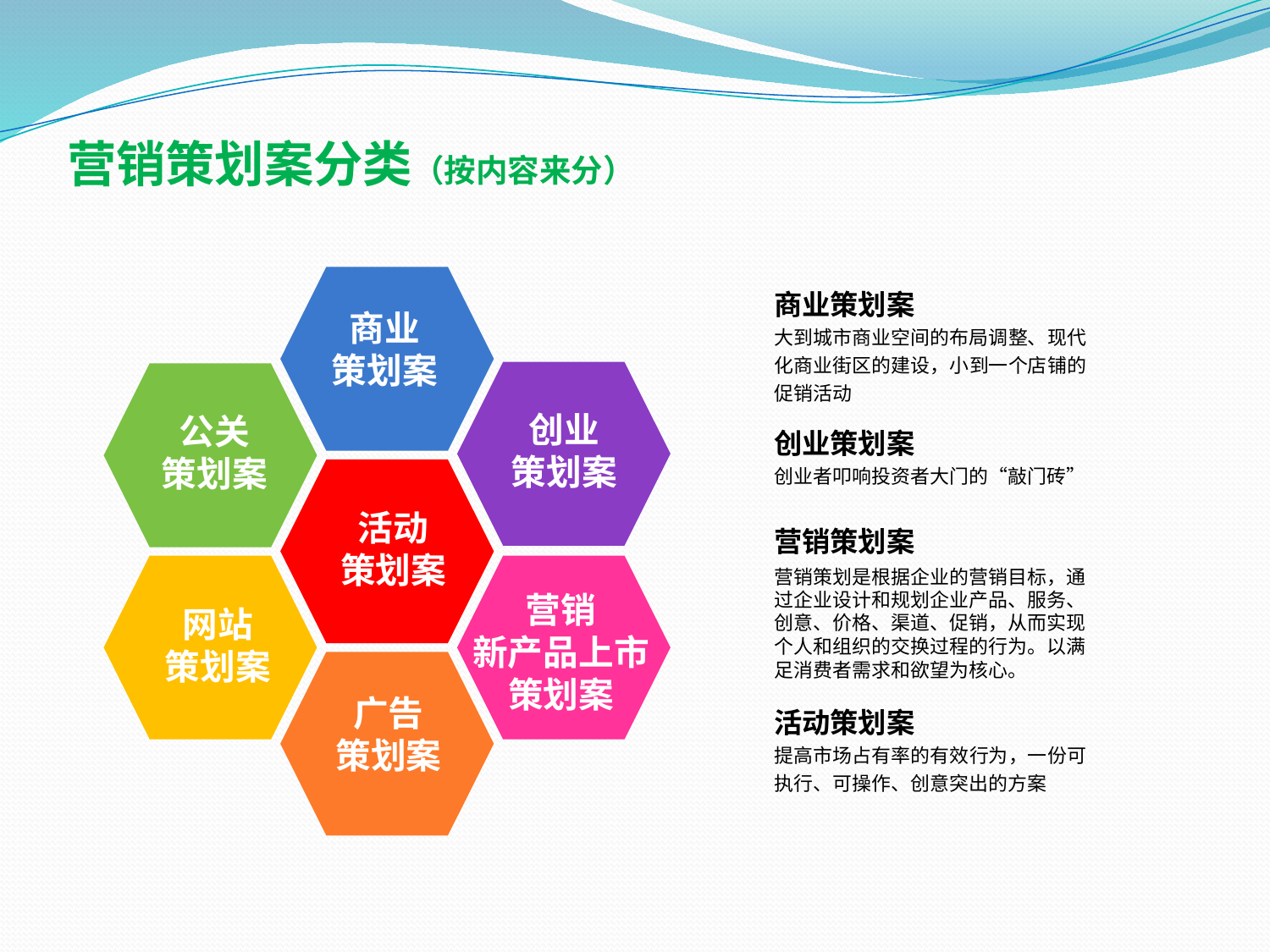

营销策划案分类（按内容来分）

商业
策划案

创业
策划案
公关
策划案

活动
策划案

营销
新产品上市
策划案
网站
策划案

广告
策划案
商业策划案
大到城市商业空间的布局调整、现代化商业街区的建设，小到一个店铺的促销活动
创业策划案

创业者叩响投资者大门的“敲门砖”
营销策划案
营销策划是根据企业的营销目标，通过企业设计和规划企业产品、服务、创意、价格、渠道、促销，从而实现个人和组织的交换过程的行为。以满足消费者需求和欲望为核心。
活动策划案
提高市场占有率的有效行为，一份可执行、可操作、创意突出的方案